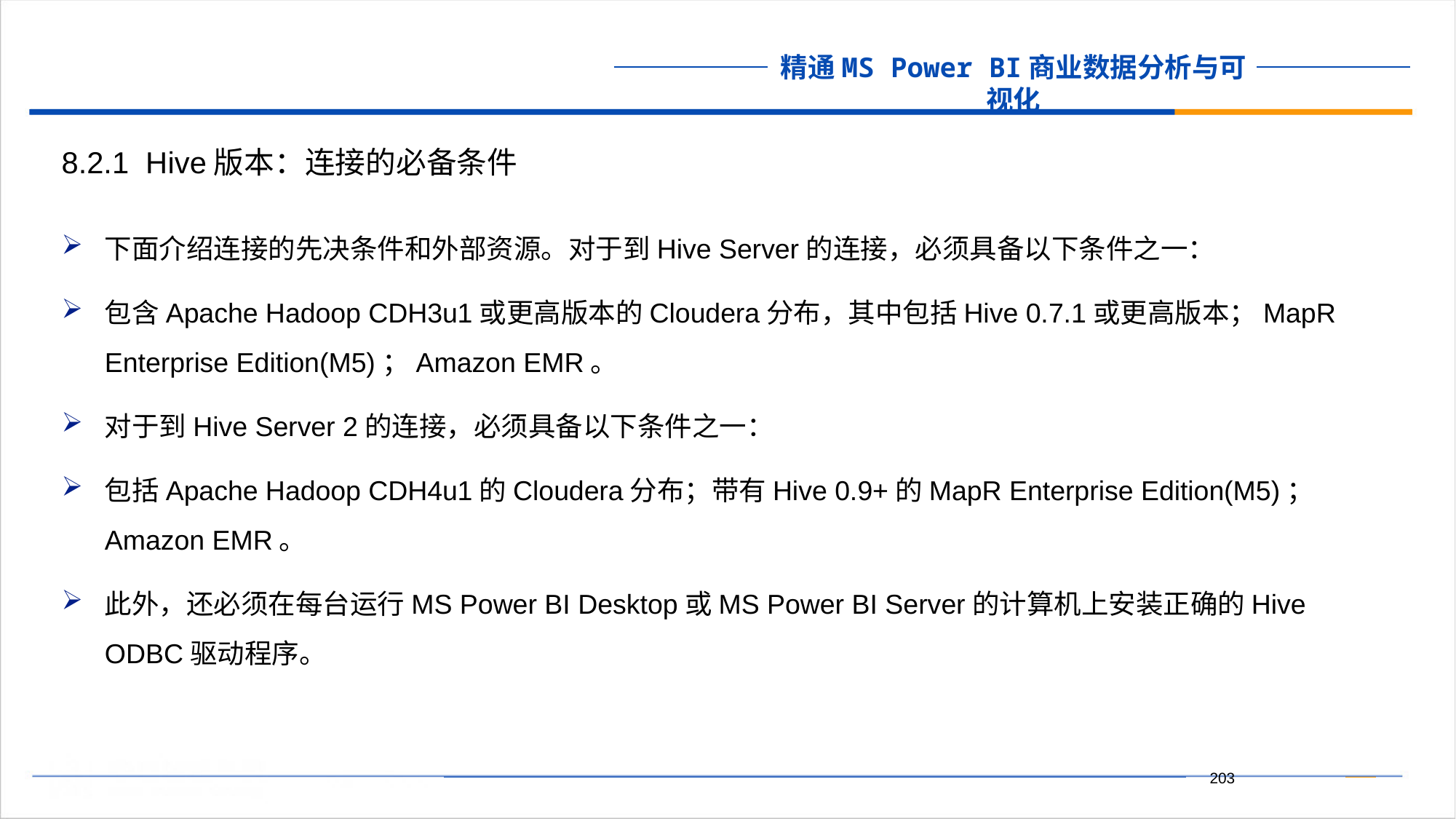

8.2.1  Hive版本：连接的必备条件
下面介绍连接的先决条件和外部资源。对于到Hive Server的连接，必须具备以下条件之一：
包含Apache Hadoop CDH3u1或更高版本的Cloudera分布，其中包括Hive 0.7.1或更高版本；MapR Enterprise Edition(M5)；Amazon EMR。
对于到Hive Server 2的连接，必须具备以下条件之一：
包括Apache Hadoop CDH4u1的Cloudera分布；带有Hive 0.9+的MapR Enterprise Edition(M5)；Amazon EMR。
此外，还必须在每台运行MS Power BI Desktop或MS Power BI Server的计算机上安装正确的Hive ODBC驱动程序。